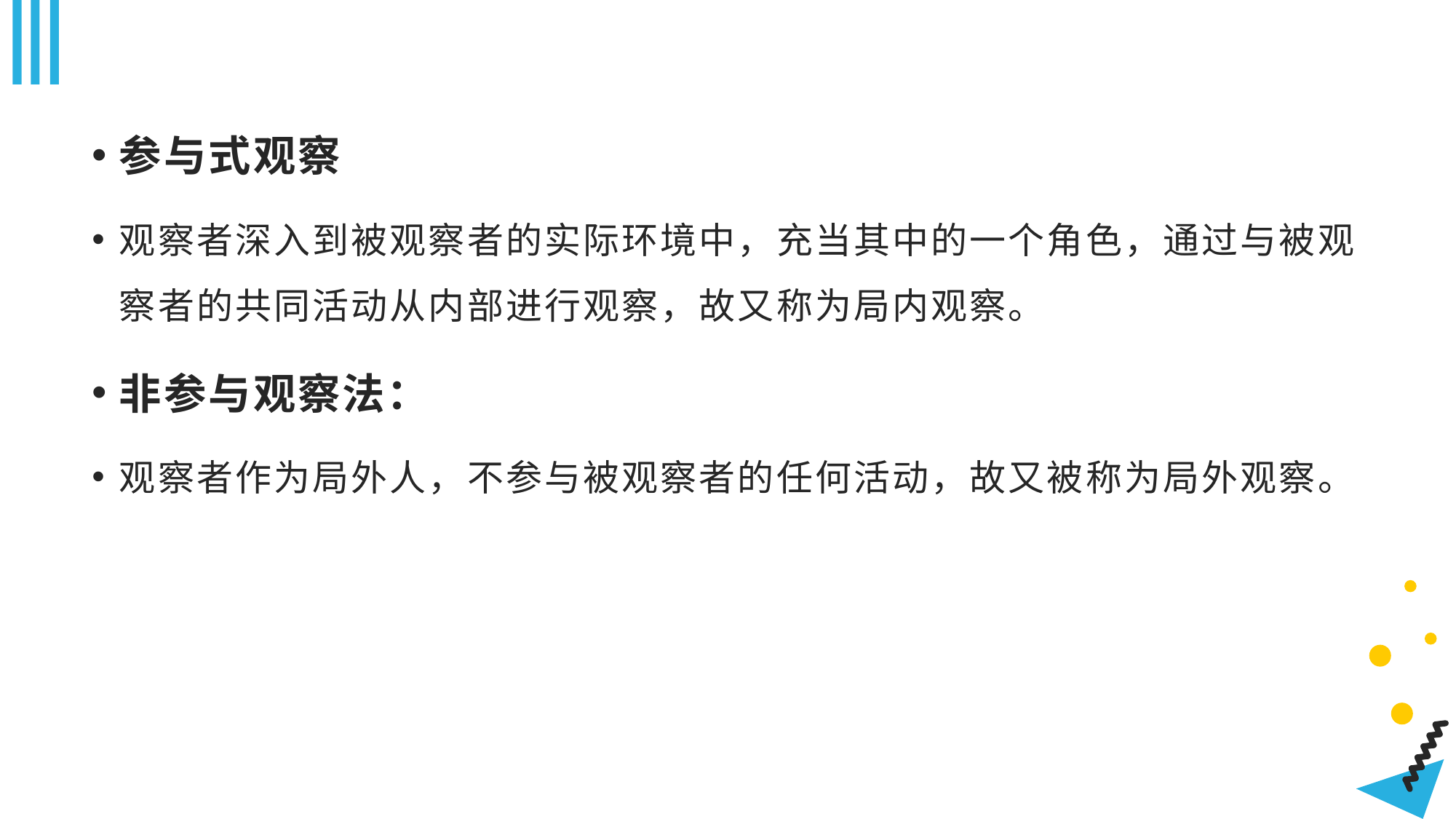

#
参与式观察
观察者深入到被观察者的实际环境中，充当其中的一个角色，通过与被观察者的共同活动从内部进行观察，故又称为局内观察。
非参与观察法：
观察者作为局外人，不参与被观察者的任何活动，故又被称为局外观察。